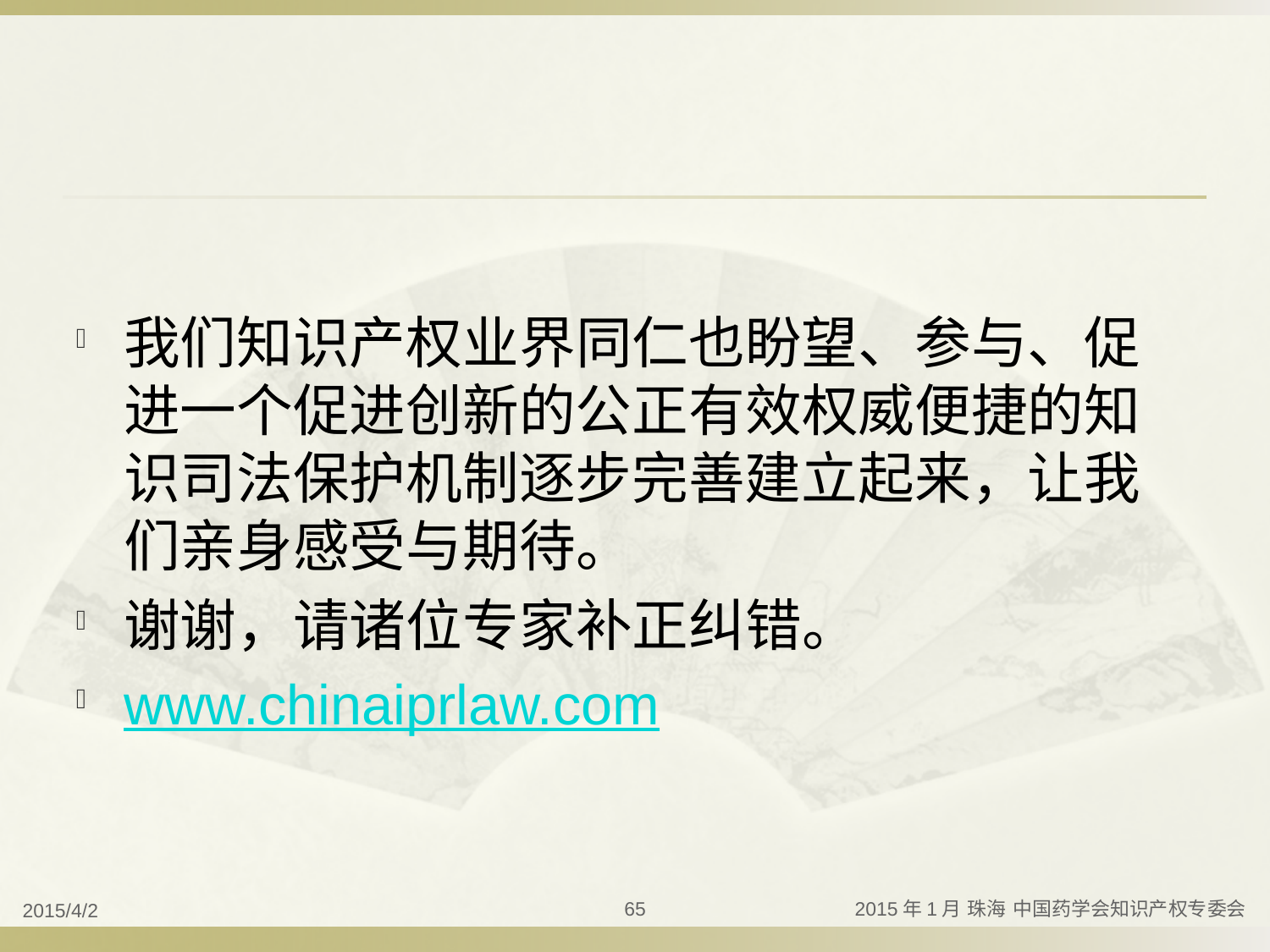

#

我们知识产权业界同仁也盼望、参与、促进一个促进创新的公正有效权威便捷的知识司法保护机制逐步完善建立起来，让我们亲身感受与期待。
谢谢，请诸位专家补正纠错。
www.chinaiprlaw.com
2015/4/2
65
2015年1月 珠海 中国药学会知识产权专委会